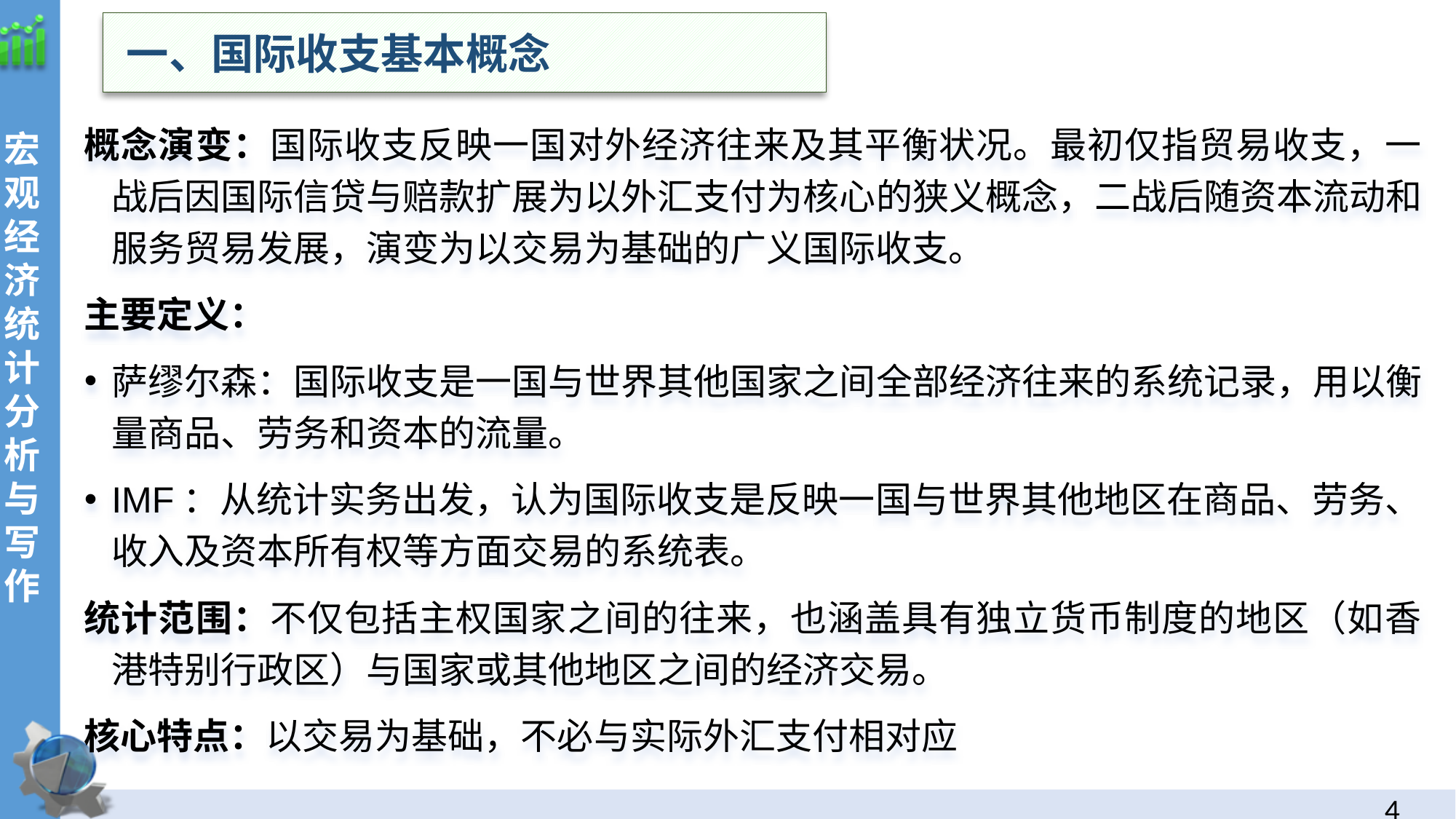

一、国际收支基本概念
概念演变：国际收支反映一国对外经济往来及其平衡状况。最初仅指贸易收支，一战后因国际信贷与赔款扩展为以外汇支付为核心的狭义概念，二战后随资本流动和服务贸易发展，演变为以交易为基础的广义国际收支。
主要定义：
萨缪尔森：国际收支是一国与世界其他国家之间全部经济往来的系统记录，用以衡量商品、劳务和资本的流量。
IMF：从统计实务出发，认为国际收支是反映一国与世界其他地区在商品、劳务、收入及资本所有权等方面交易的系统表。
统计范围：不仅包括主权国家之间的往来，也涵盖具有独立货币制度的地区（如香港特别行政区）与国家或其他地区之间的经济交易。
核心特点：以交易为基础，不必与实际外汇支付相对应
4